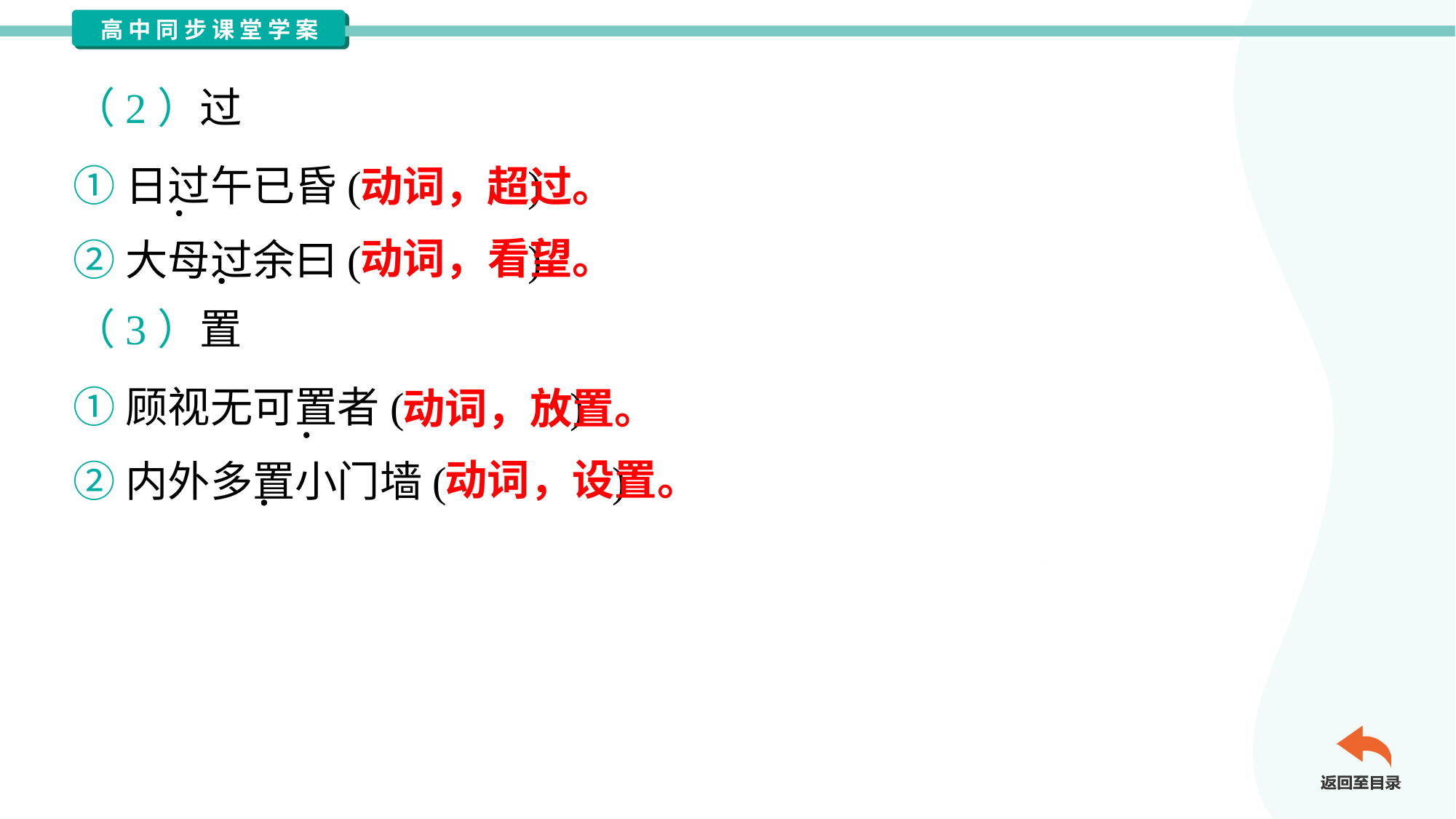

（2）过
①日过午已昏(              )
②大母过余曰(              )
动词，超过。
动词，看望。

（3）置

①顾视无可置者(              )
②内外多置小门墙(              )
动词，放置。
动词，设置。